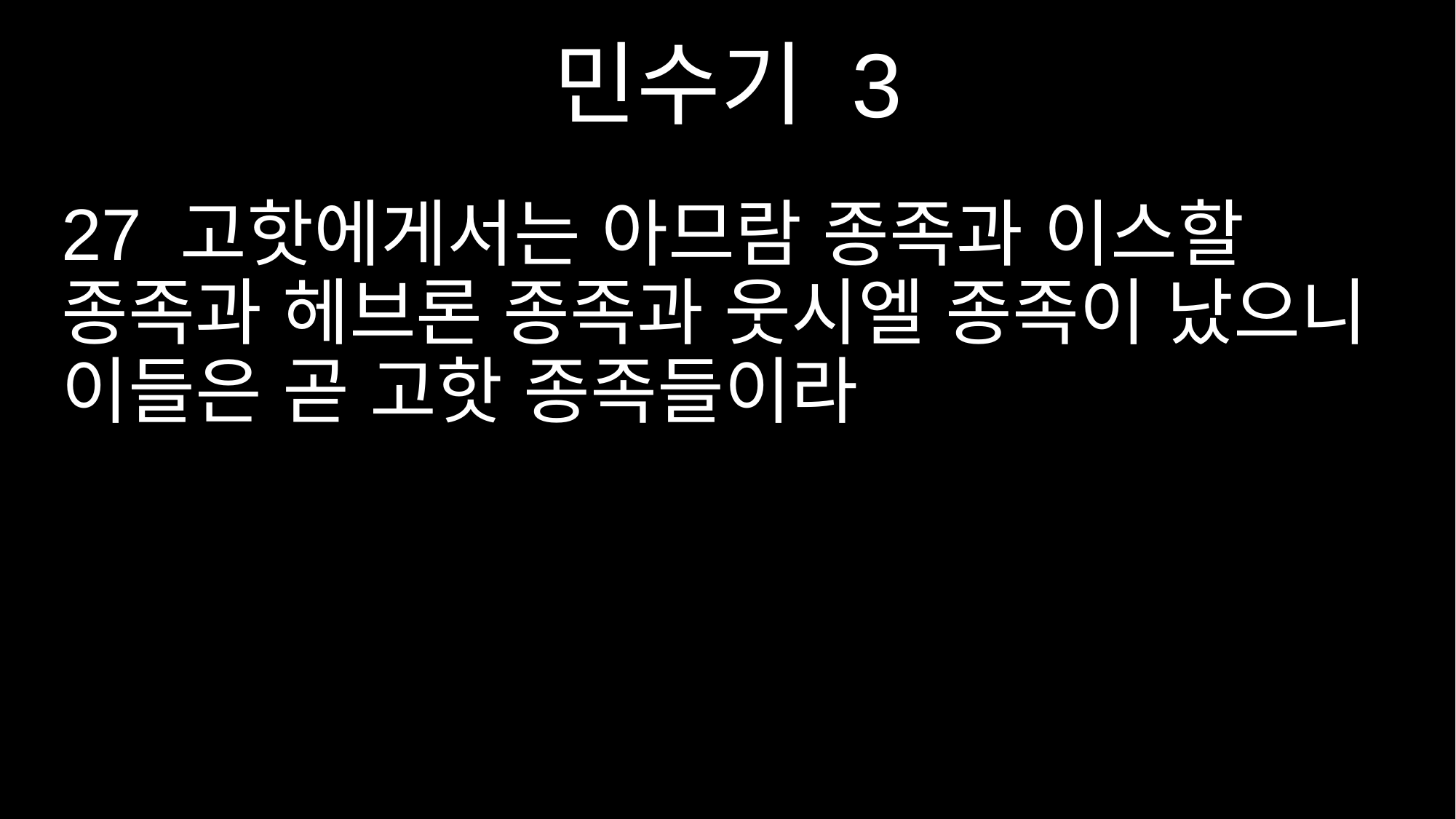

민수기 3
27 고핫에게서는 아므람 종족과 이스할 종족과 헤브론 종족과 웃시엘 종족이 났으니 이들은 곧 고핫 종족들이라